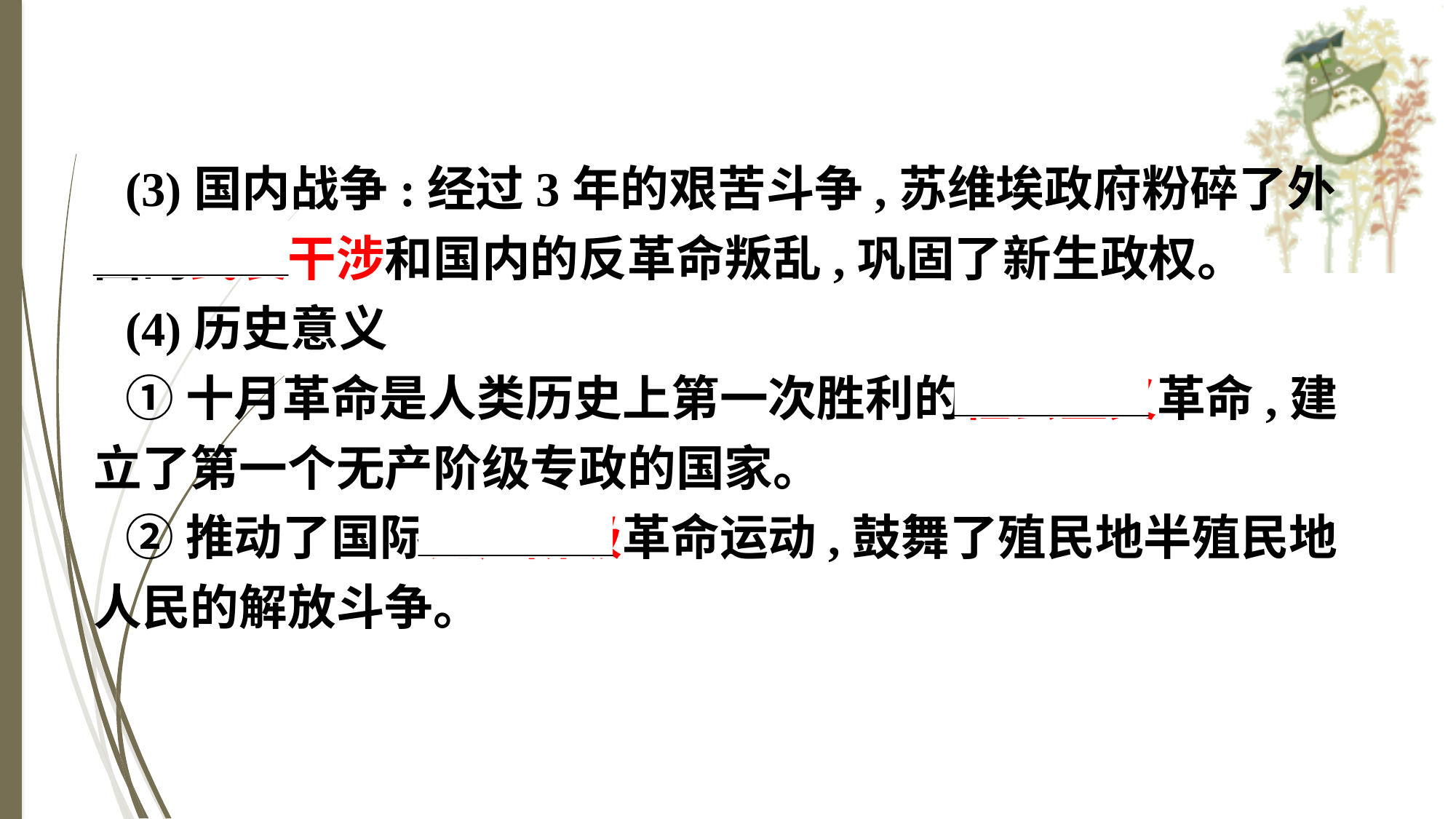

(3)国内战争:经过3年的艰苦斗争,苏维埃政府粉碎了外国的武装干涉和国内的反革命叛乱,巩固了新生政权。
(4)历史意义
①十月革命是人类历史上第一次胜利的社会主义革命,建立了第一个无产阶级专政的国家。
②推动了国际无产阶级革命运动,鼓舞了殖民地半殖民地人民的解放斗争。